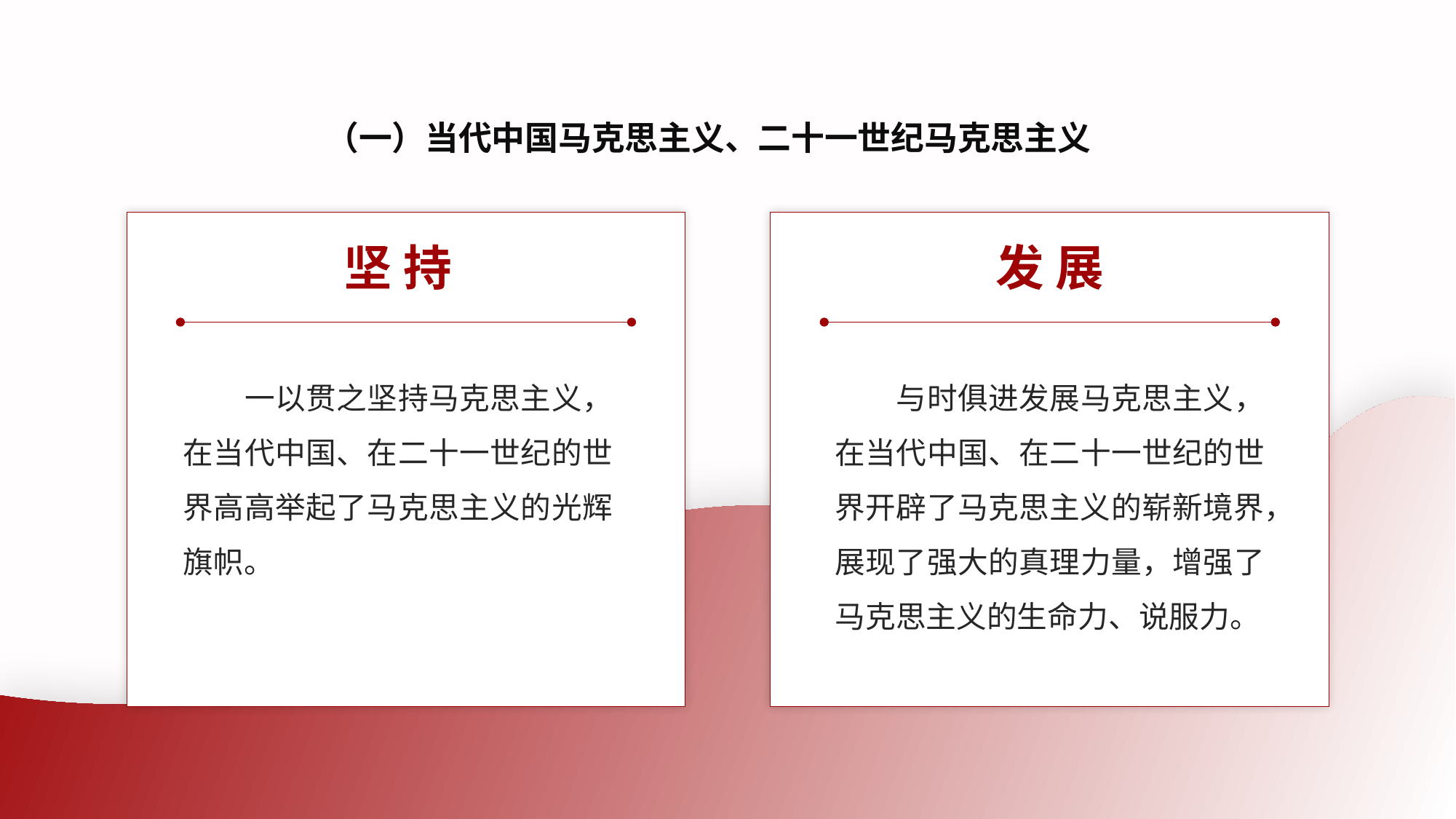

（一）当代中国马克思主义、二十一世纪马克思主义

发 展
坚 持
　　一以贯之坚持马克思主义，在当代中国、在二十一世纪的世界高高举起了马克思主义的光辉旗帜。
　　与时俱进发展马克思主义，在当代中国、在二十一世纪的世界开辟了马克思主义的崭新境界，展现了强大的真理力量，增强了马克思主义的生命力、说服力。